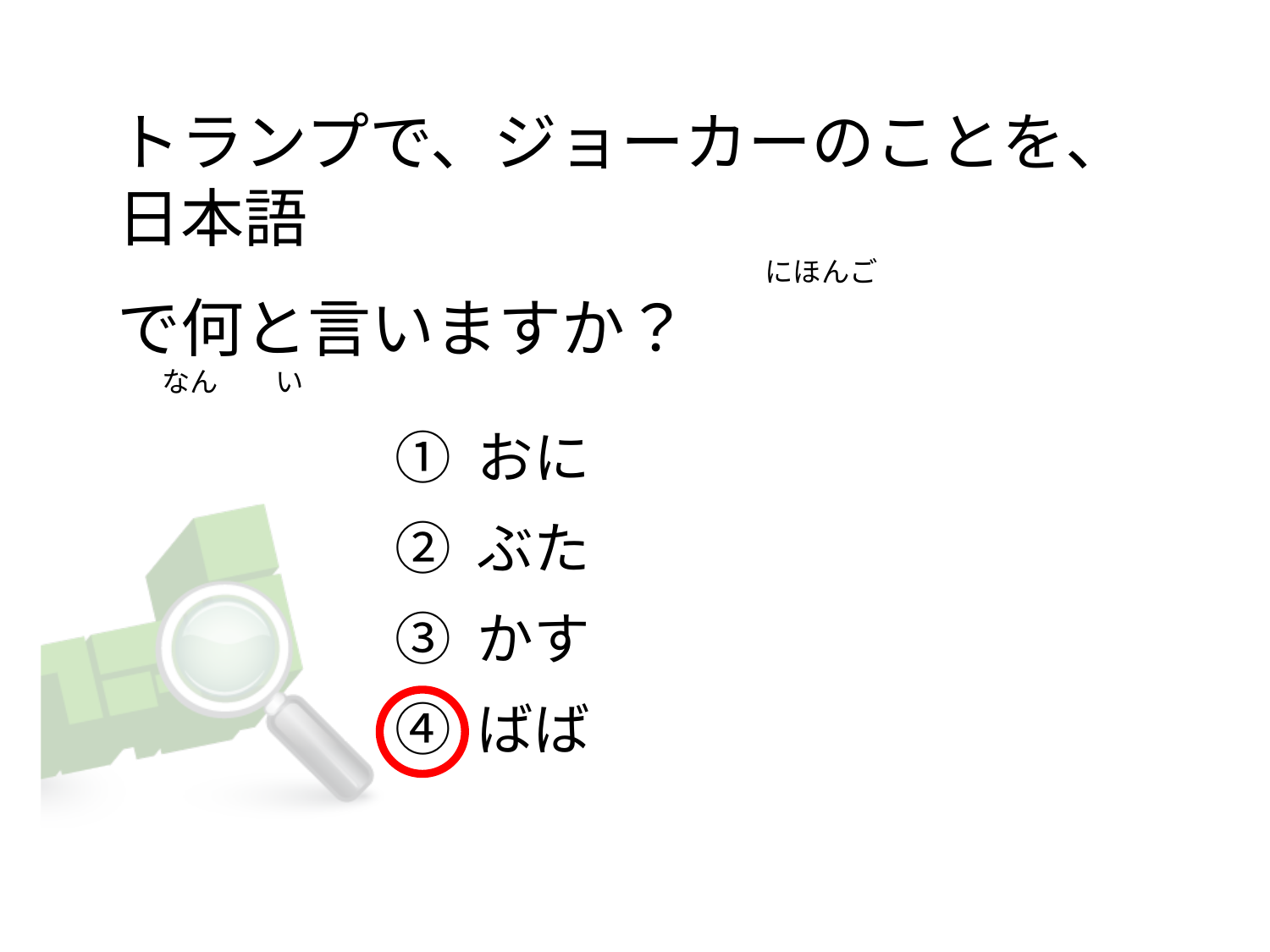

# トランプで、ジョーカーのことを、日本語                                                                                                       にほんご で何と言いますか？        なん         い
① おに
② ぶた
③ かす
④ ばば